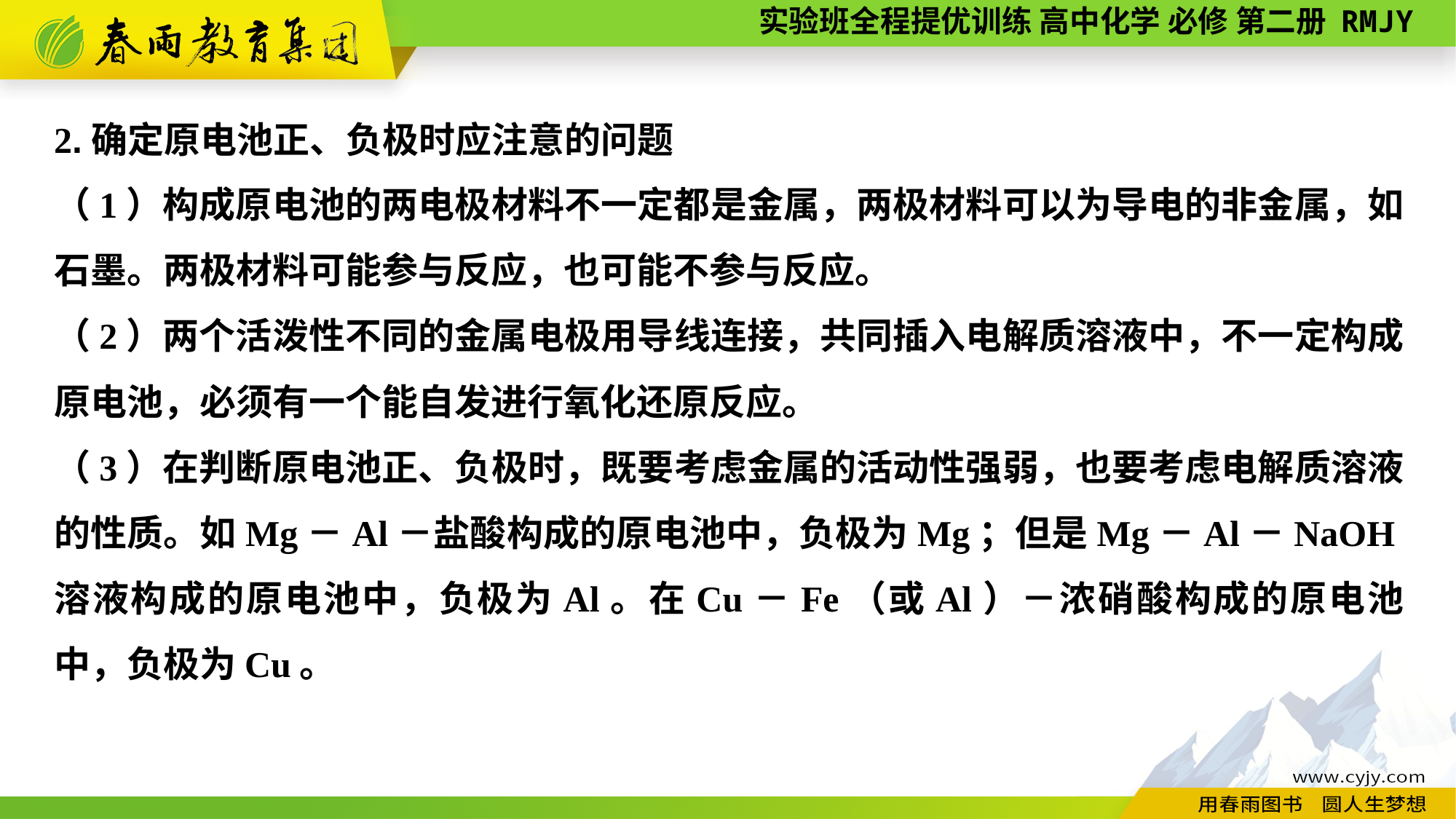

2.确定原电池正、负极时应注意的问题
（1）构成原电池的两电极材料不一定都是金属，两极材料可以为导电的非金属，如石墨。两极材料可能参与反应，也可能不参与反应。
（2）两个活泼性不同的金属电极用导线连接，共同插入电解质溶液中，不一定构成原电池，必须有一个能自发进行氧化还原反应。
（3）在判断原电池正、负极时，既要考虑金属的活动性强弱，也要考虑电解质溶液的性质。如Mg－Al－盐酸构成的原电池中，负极为Mg；但是Mg－Al－NaOH溶液构成的原电池中，负极为Al。在Cu－Fe（或Al）－浓硝酸构成的原电池中，负极为Cu。